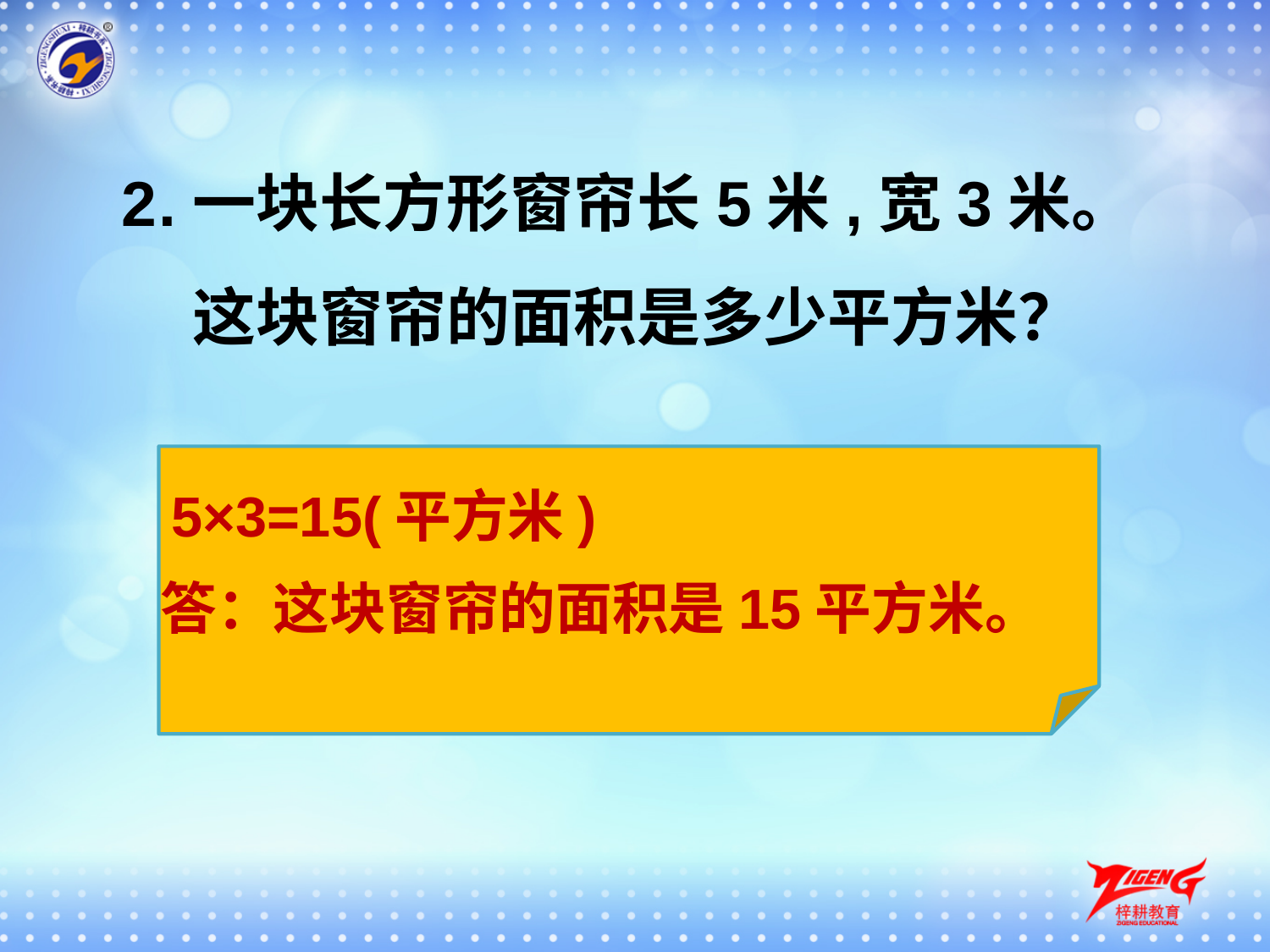

一块长方形窗帘长5米,宽3米。这块窗帘的面积是多少平方米？

5×3=15(平方米)
答：这块窗帘的面积是15平方米。